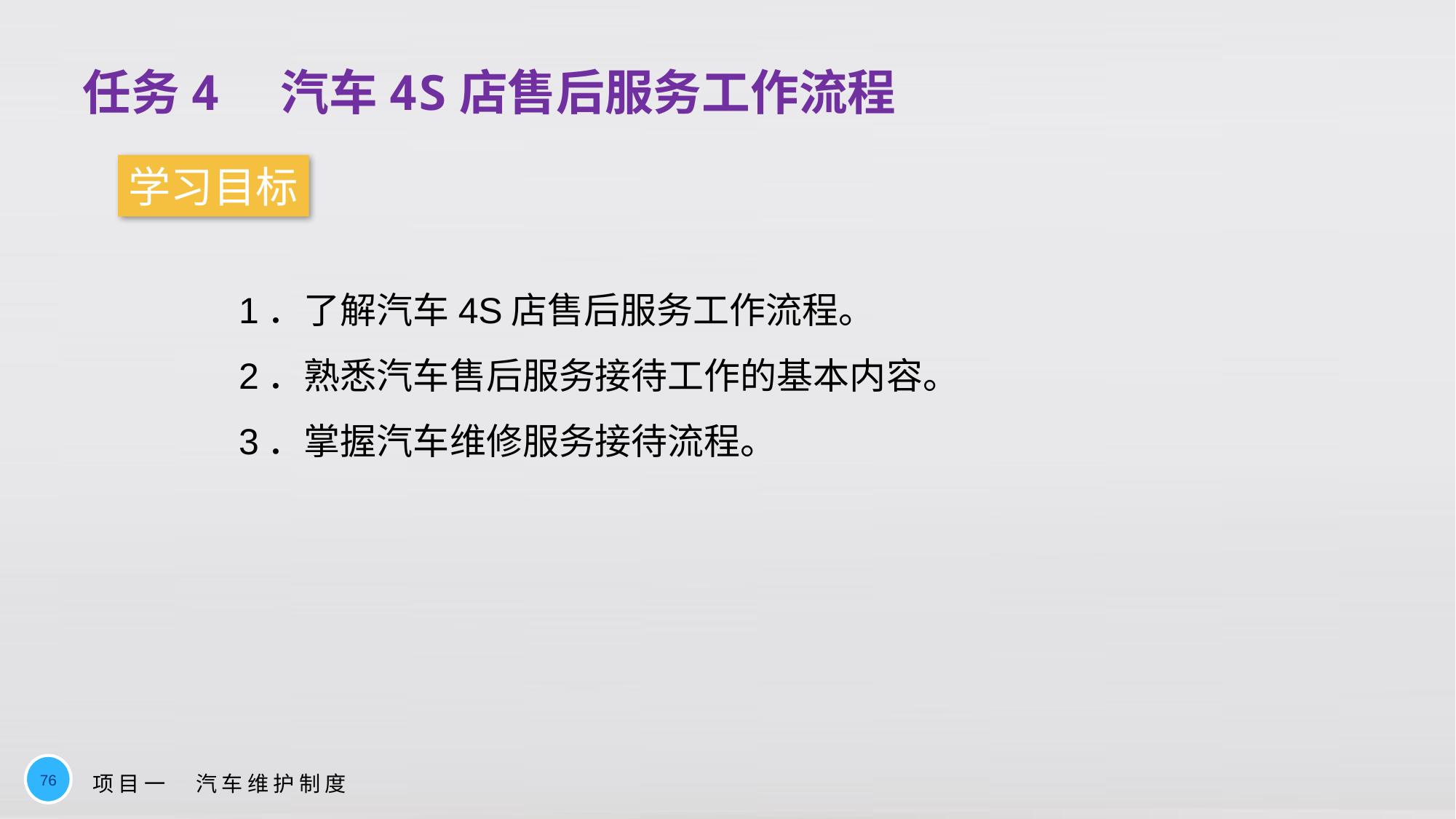

任务4　汽车4S店售后服务工作流程
学习目标
1．了解汽车4S店售后服务工作流程。
2．熟悉汽车售后服务接待工作的基本内容。
3．掌握汽车维修服务接待流程。
76